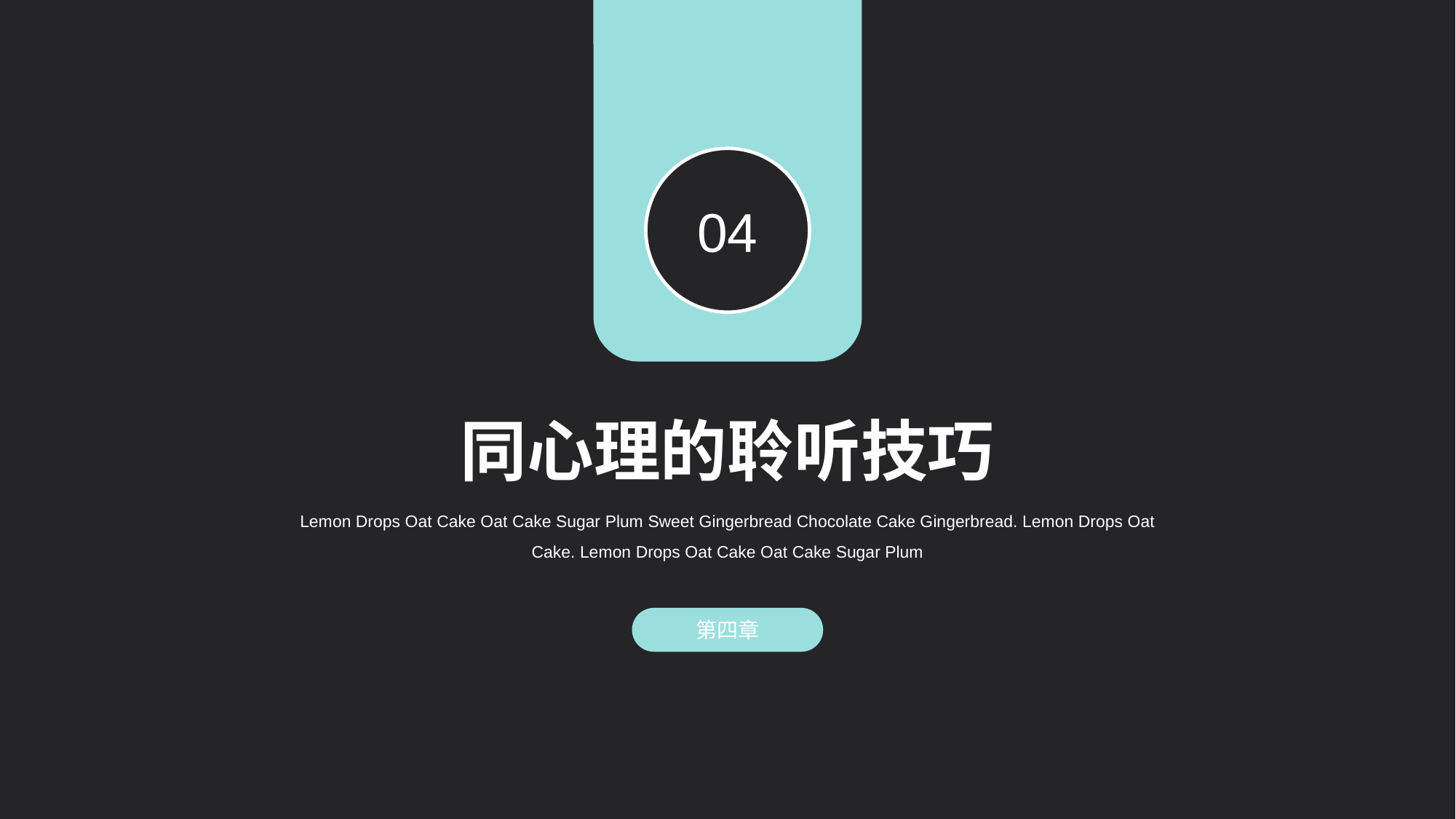

04
同心理的聆听技巧
Lemon Drops Oat Cake Oat Cake Sugar Plum Sweet Gingerbread Chocolate Cake Gingerbread. Lemon Drops Oat Cake. Lemon Drops Oat Cake Oat Cake Sugar Plum
第四章